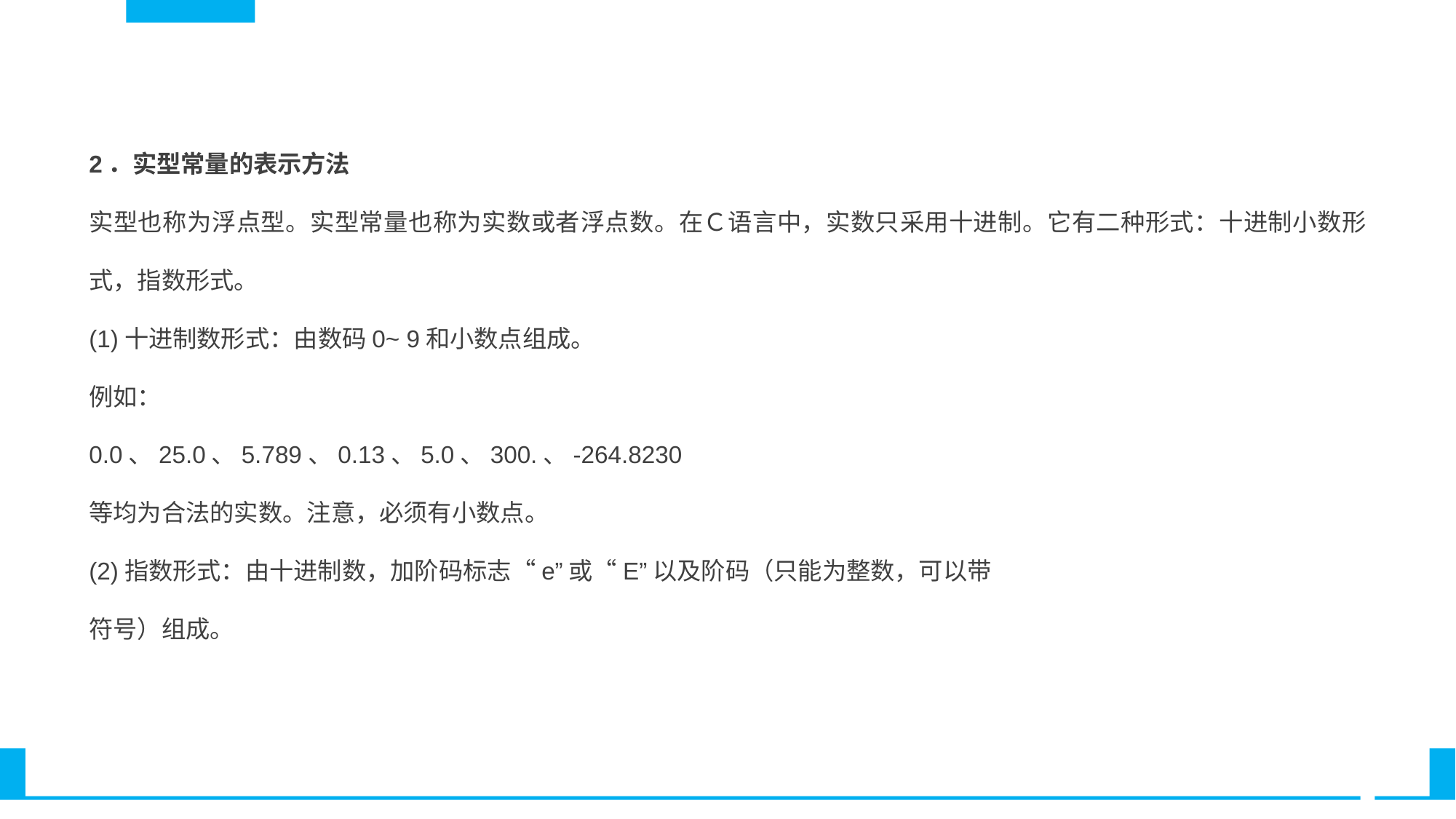

2．实型常量的表示方法
实型也称为浮点型。实型常量也称为实数或者浮点数。在Ｃ语言中，实数只采用十进制。它有二种形式：十进制小数形式，指数形式。
(1)十进制数形式：由数码0~ 9和小数点组成。
例如：
0.0、25.0、5.789、0.13、5.0、300.、-264.8230
等均为合法的实数。注意，必须有小数点。
(2)指数形式：由十进制数，加阶码标志“e”或“E”以及阶码（只能为整数，可以带
符号）组成。